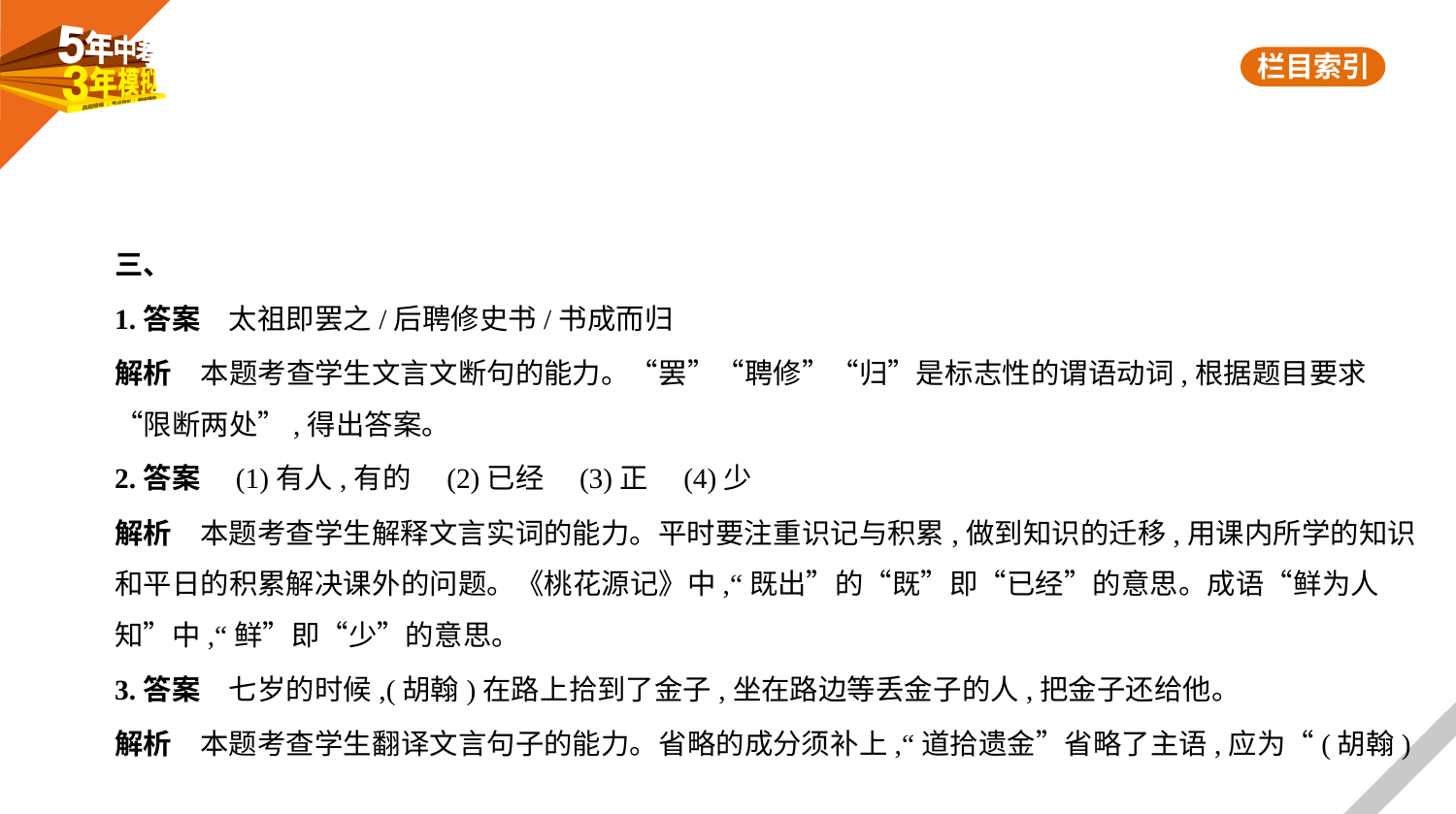

三、
1.答案　太祖即罢之/后聘修史书/书成而归
解析　本题考查学生文言文断句的能力。“罢”“聘修”“归”是标志性的谓语动词,根据题目要求
“限断两处”,得出答案。
2.答案　(1)有人,有的　(2)已经　(3)正　(4)少
解析　本题考查学生解释文言实词的能力。平时要注重识记与积累,做到知识的迁移,用课内所学的知识
和平日的积累解决课外的问题。《桃花源记》中,“既出”的“既”即“已经”的意思。成语“鲜为人
知”中,“鲜”即“少”的意思。
3.答案　七岁的时候,(胡翰)在路上拾到了金子,坐在路边等丢金子的人,把金子还给他。
解析　本题考查学生翻译文言句子的能力。省略的成分须补上,“道拾遗金”省略了主语,应为“(胡翰)